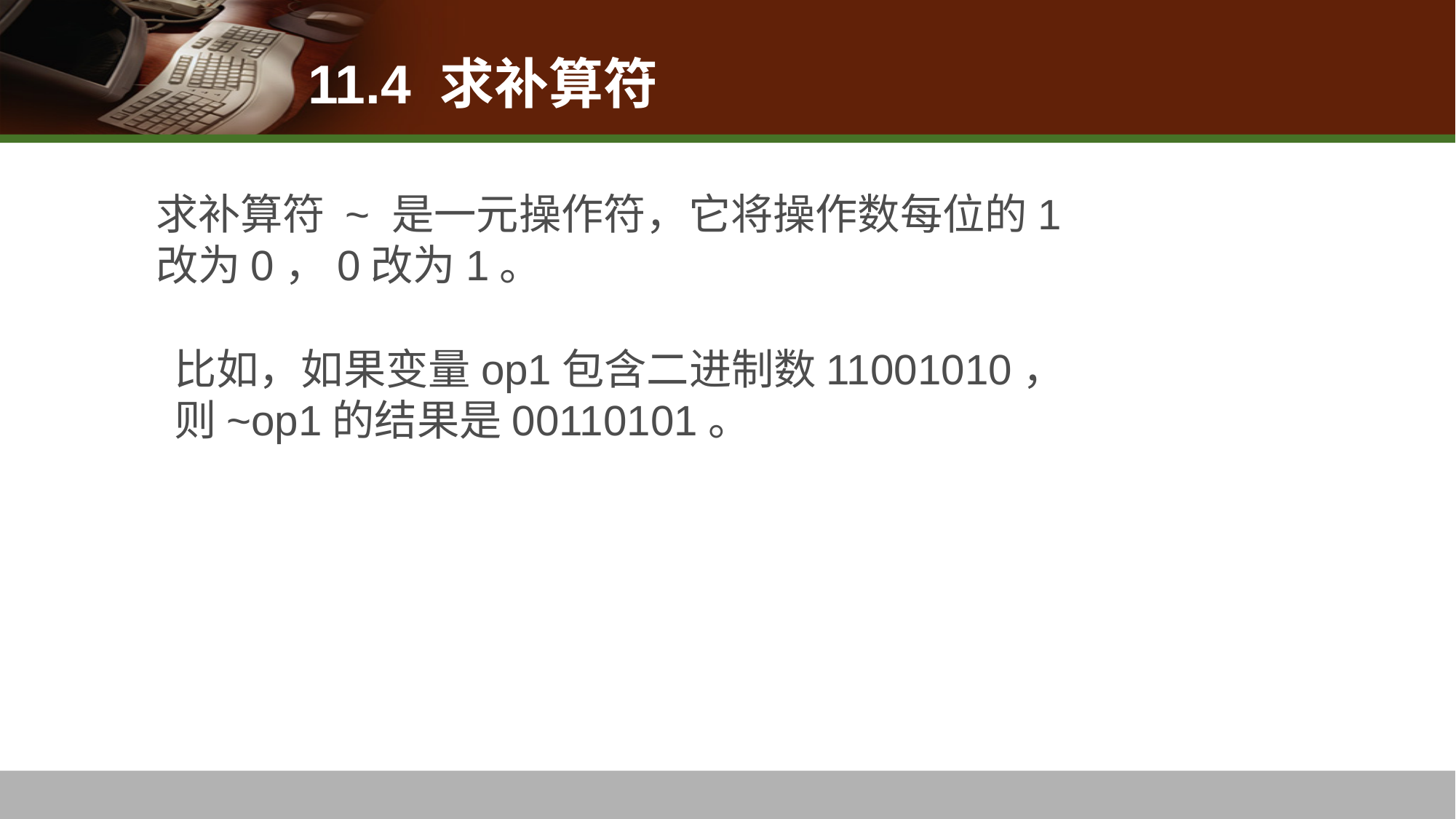

# 11.4 求补算符
求补算符 ~ 是一元操作符，它将操作数每位的1改为0，0改为1。
比如，如果变量op1包含二进制数11001010，则~op1的结果是00110101。